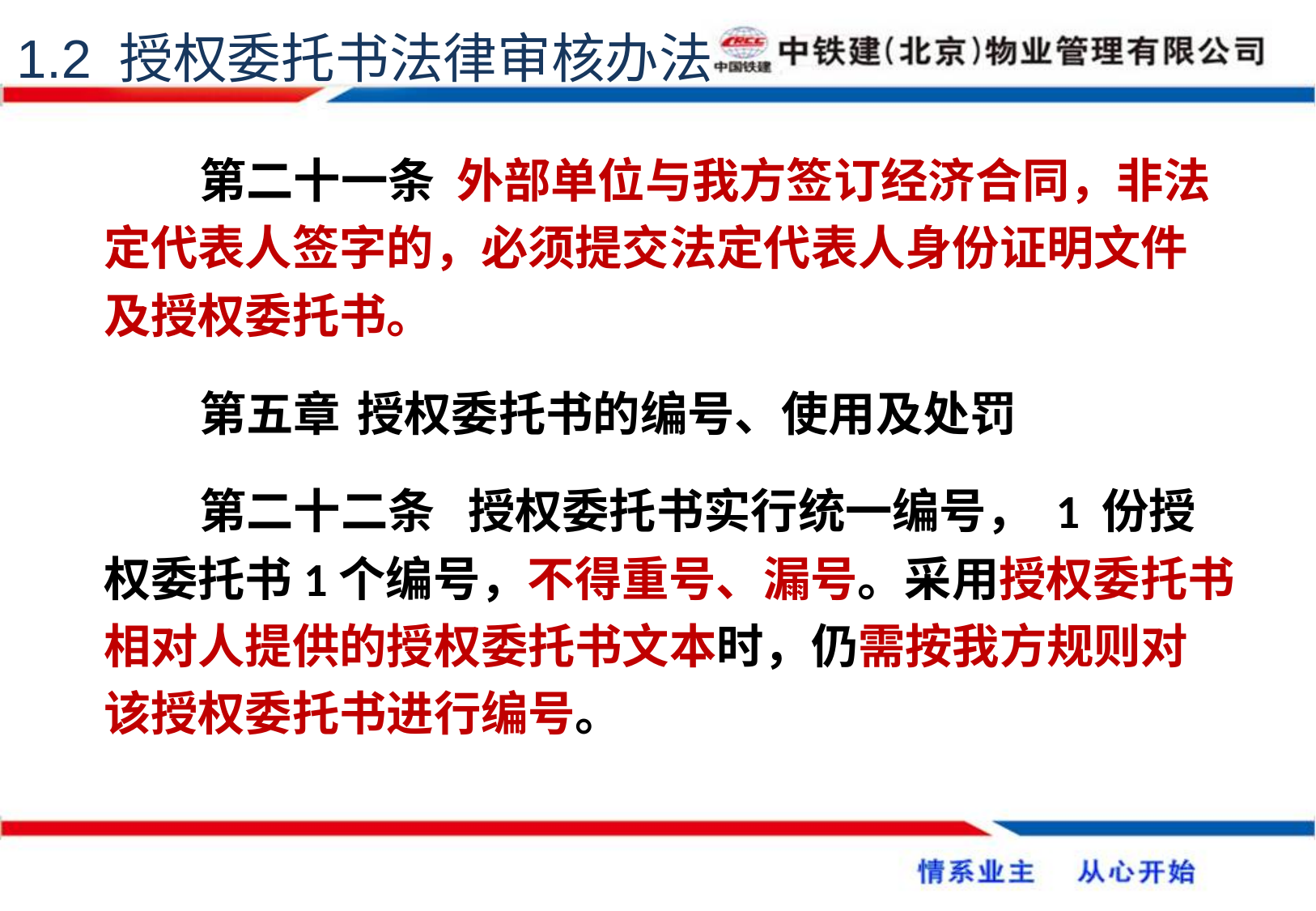

1.2 授权委托书法律审核办法
第二十一条  外部单位与我方签订经济合同，非法定代表人签字的，必须提交法定代表人身份证明文件及授权委托书。
第五章	 授权委托书的编号、使用及处罚
第二十二条	授权委托书实行统一编号， 1 份授权委托书1个编号，不得重号、漏号。采用授权委托书相对人提供的授权委托书文本时，仍需按我方规则对该授权委托书进行编号。
29